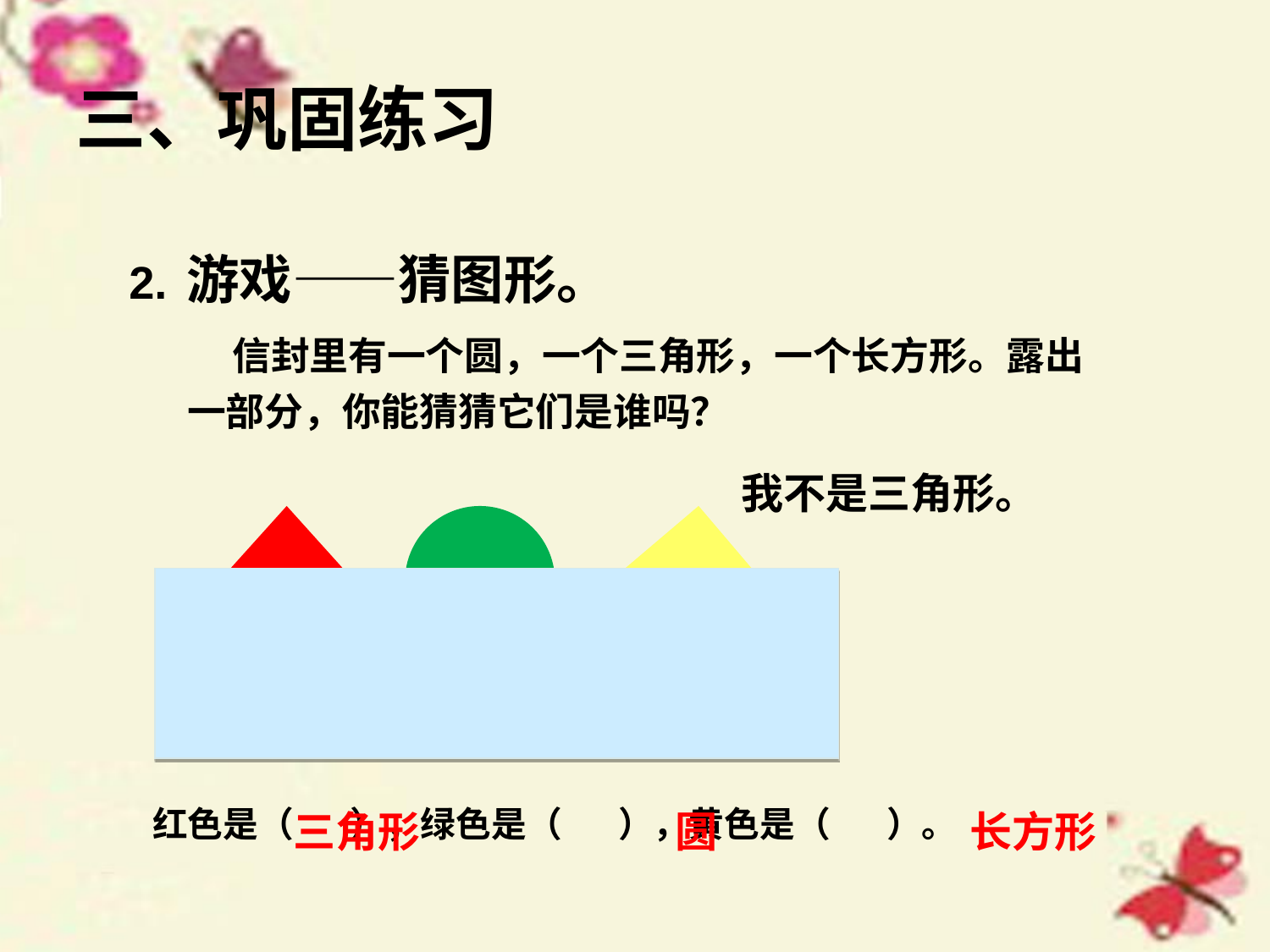

三、巩固练习
游戏——猜图形。
2.
    信封里有一个圆，一个三角形，一个长方形。露出
一部分，你能猜猜它们是谁吗？
我不是三角形。

三角形
圆
长方形

红色是（       ），绿色是（       ），黄色是（       ）。